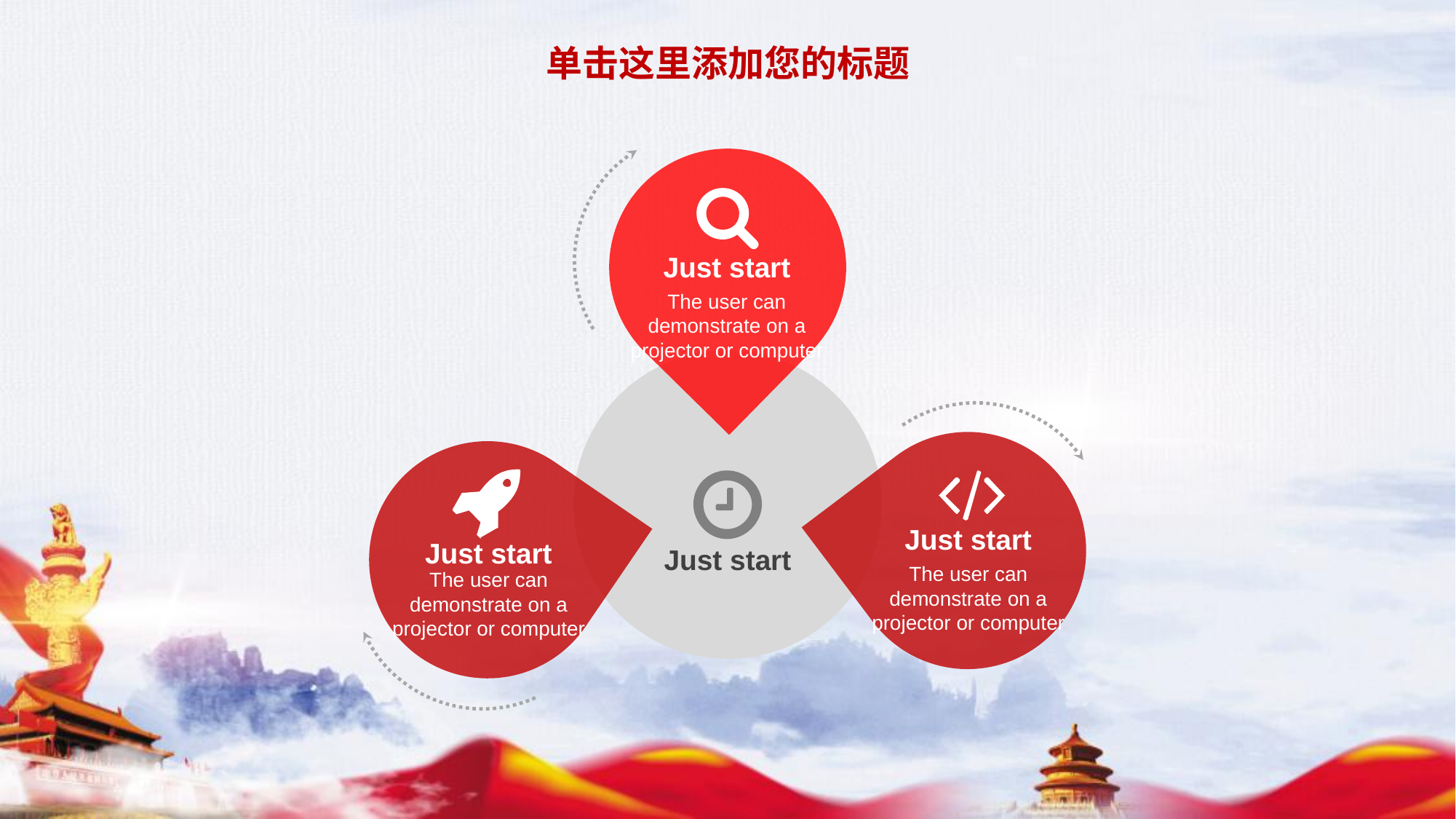

单击这里添加您的标题

Just start
The user can demonstrate on a projector or computer

Just start
The user can demonstrate on a projector or computer
Just start
The user can demonstrate on a projector or computer
Just start